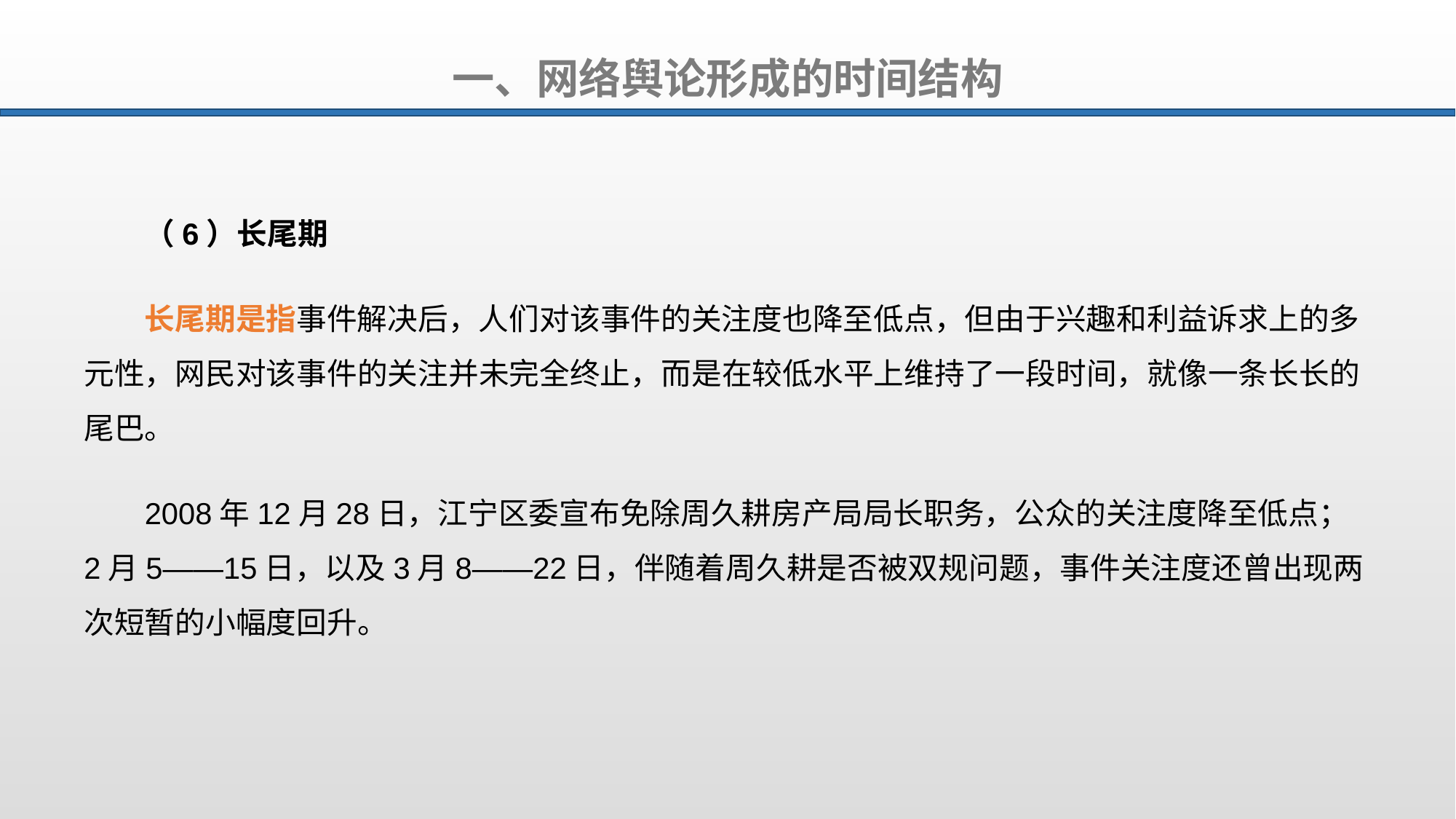

一、网络舆论形成的时间结构

（6）长尾期
长尾期是指事件解决后，人们对该事件的关注度也降至低点，但由于兴趣和利益诉求上的多元性，网民对该事件的关注并未完全终止，而是在较低水平上维持了一段时间，就像一条长长的尾巴。
2008年12月28日，江宁区委宣布免除周久耕房产局局长职务，公众的关注度降至低点；2月5——15日，以及3月8——22日，伴随着周久耕是否被双规问题，事件关注度还曾出现两次短暂的小幅度回升。